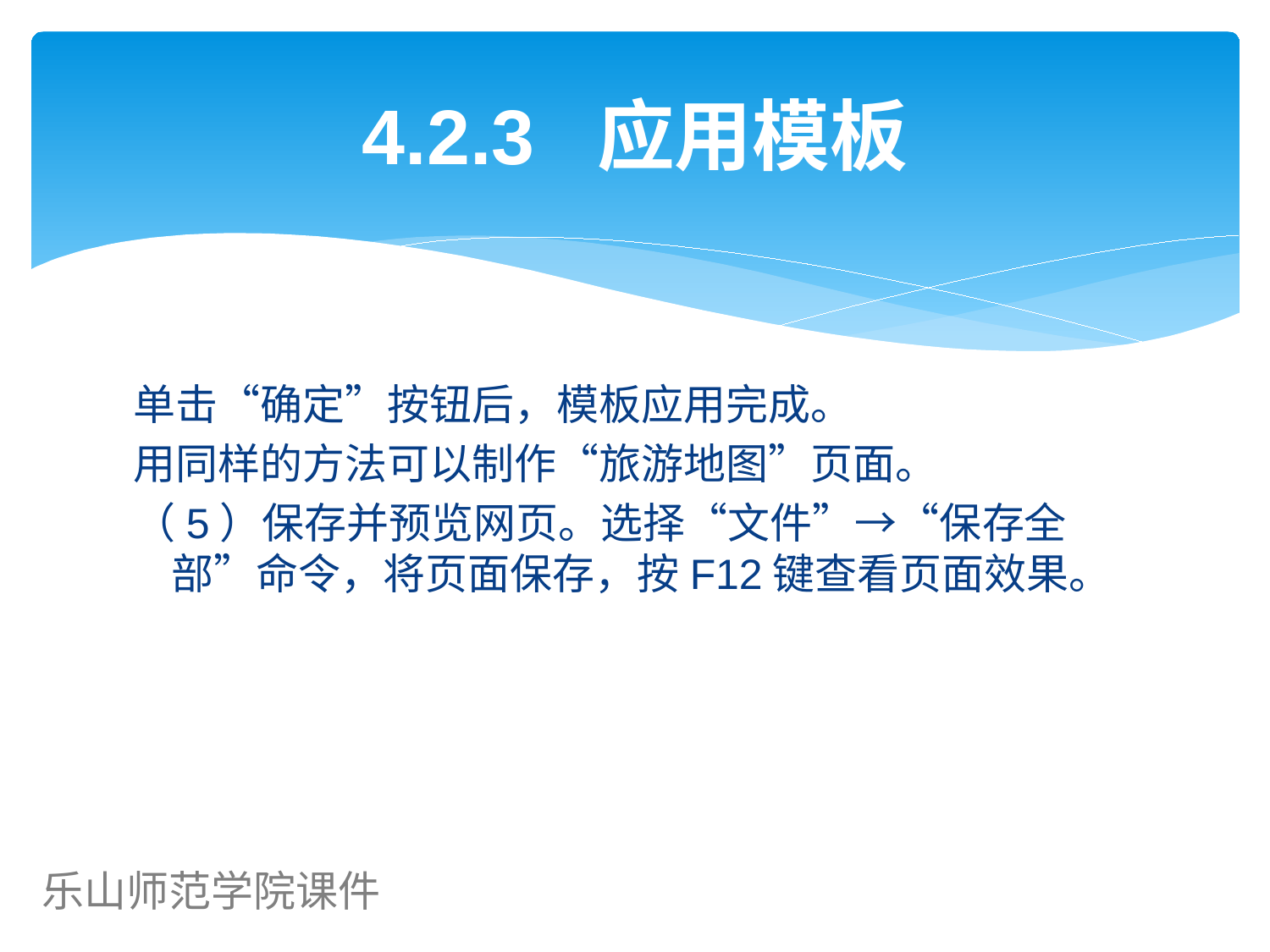

# 4.2.3  应用模板
单击“确定”按钮后，模板应用完成。
用同样的方法可以制作“旅游地图”页面。
（5）保存并预览网页。选择“文件”→“保存全部”命令，将页面保存，按F12键查看页面效果。